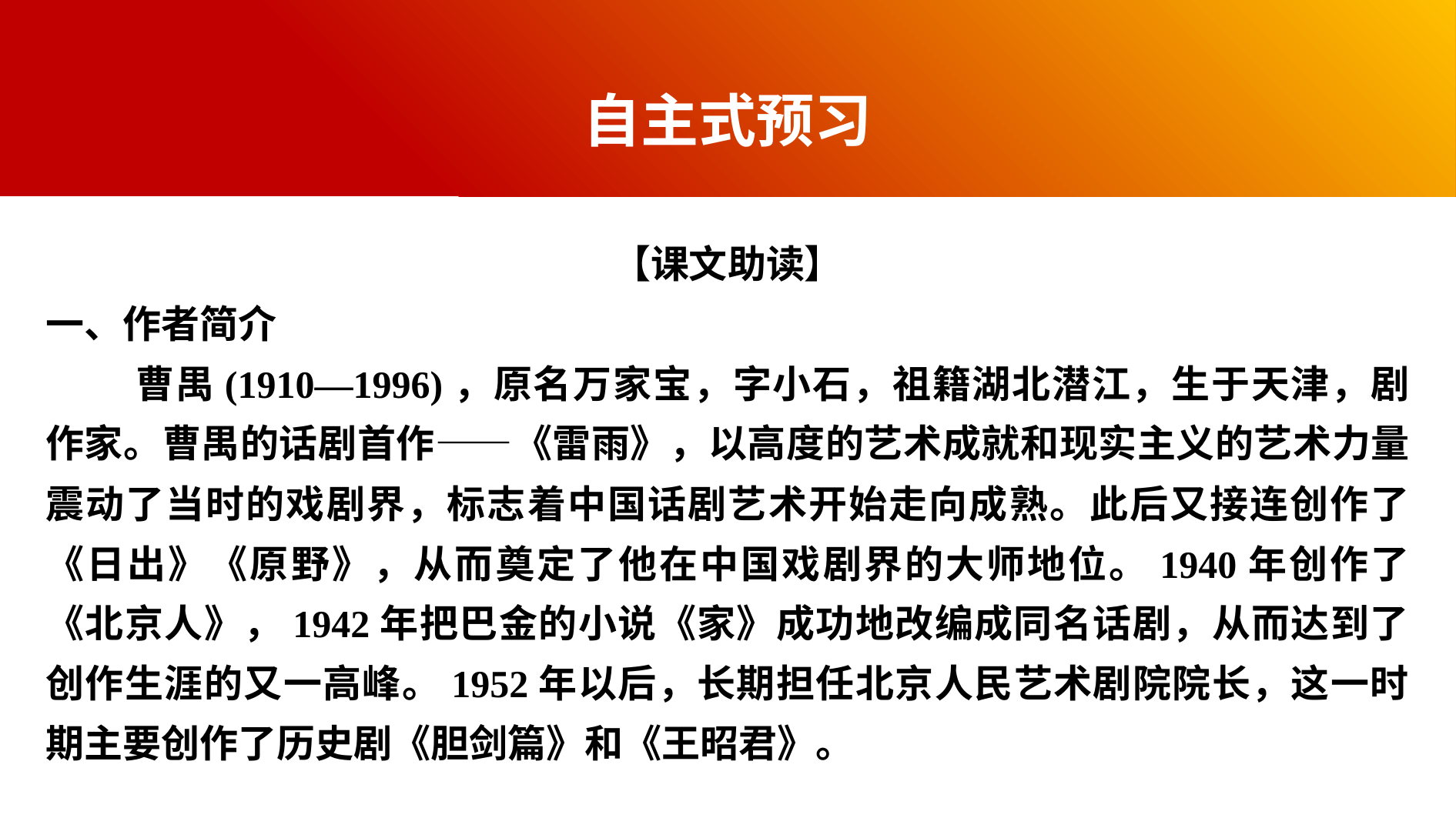

自主式预习
【课文助读】
一、作者简介
曹禺(1910—1996)，原名万家宝，字小石，祖籍湖北潜江，生于天津，剧作家。曹禺的话剧首作——《雷雨》，以高度的艺术成就和现实主义的艺术力量震动了当时的戏剧界，标志着中国话剧艺术开始走向成熟。此后又接连创作了《日出》《原野》，从而奠定了他在中国戏剧界的大师地位。1940年创作了《北京人》，1942年把巴金的小说《家》成功地改编成同名话剧，从而达到了创作生涯的又一高峰。1952年以后，长期担任北京人民艺术剧院院长，这一时期主要创作了历史剧《胆剑篇》和《王昭君》。